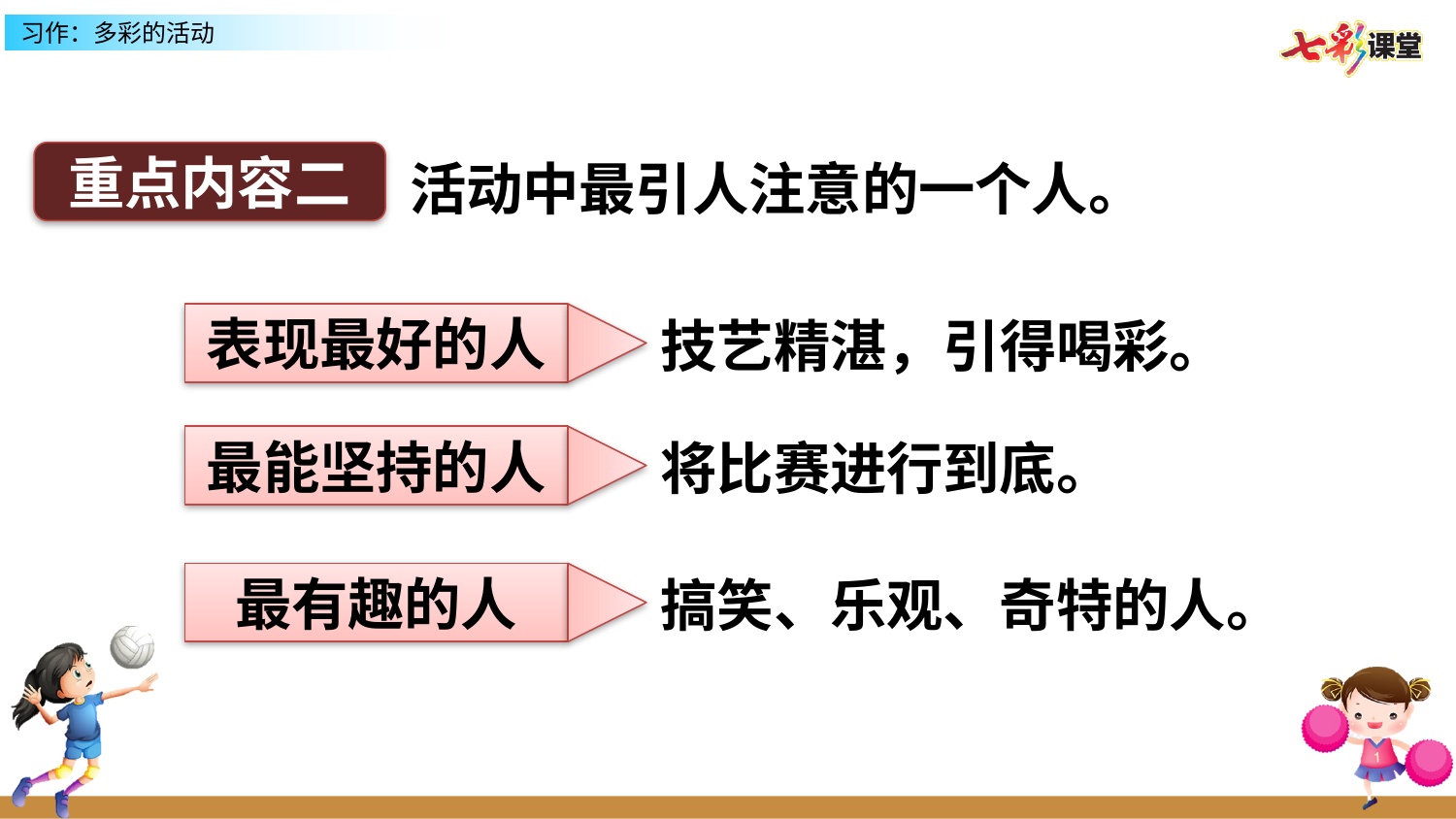

重点内容二
活动中最引人注意的一个人。
技艺精湛，引得喝彩。
表现最好的人

将比赛进行到底。
最能坚持的人

搞笑、乐观、奇特的人。
最有趣的人